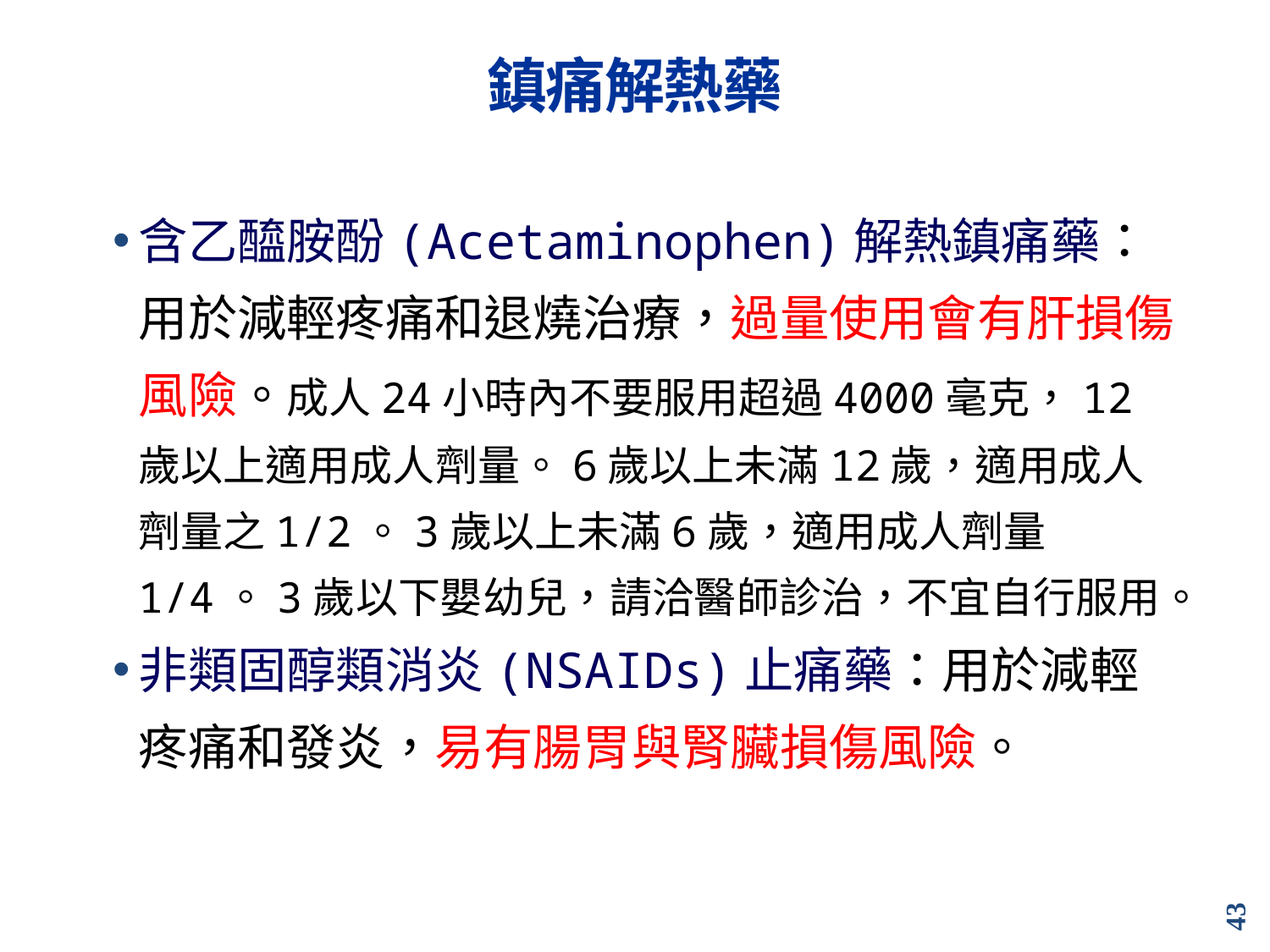

# 鎮痛解熱藥
含乙醯胺酚(Acetaminophen)解熱鎮痛藥：用於減輕疼痛和退燒治療，過量使用會有肝損傷風險。成人24小時內不要服用超過4000毫克，12歲以上適用成人劑量。6歲以上未滿12歲，適用成人劑量之1/2。3歲以上未滿6歲，適用成人劑量1/4。3歲以下嬰幼兒，請洽醫師診治，不宜自行服用。
非類固醇類消炎(NSAIDs)止痛藥：用於減輕疼痛和發炎，易有腸胃與腎臟損傷風險。

43